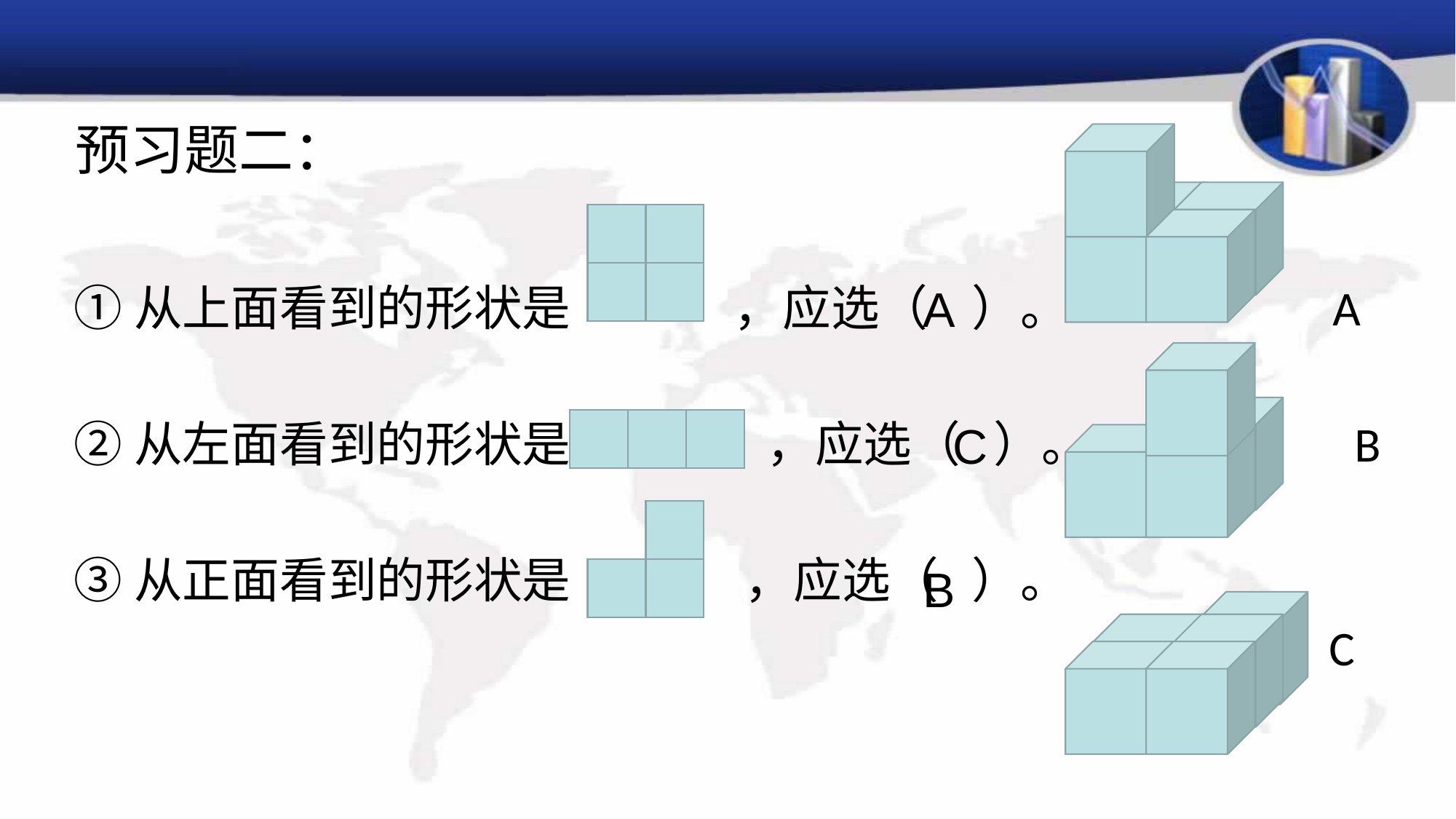

# 预习题二：

①从上面看到的形状是               ，应选（    ）。                       A

②从左面看到的形状是                  ，应选（   ）。                       B

③从正面看到的形状是                ，应选（   ）。
                                                                                                                   C

A

C

B